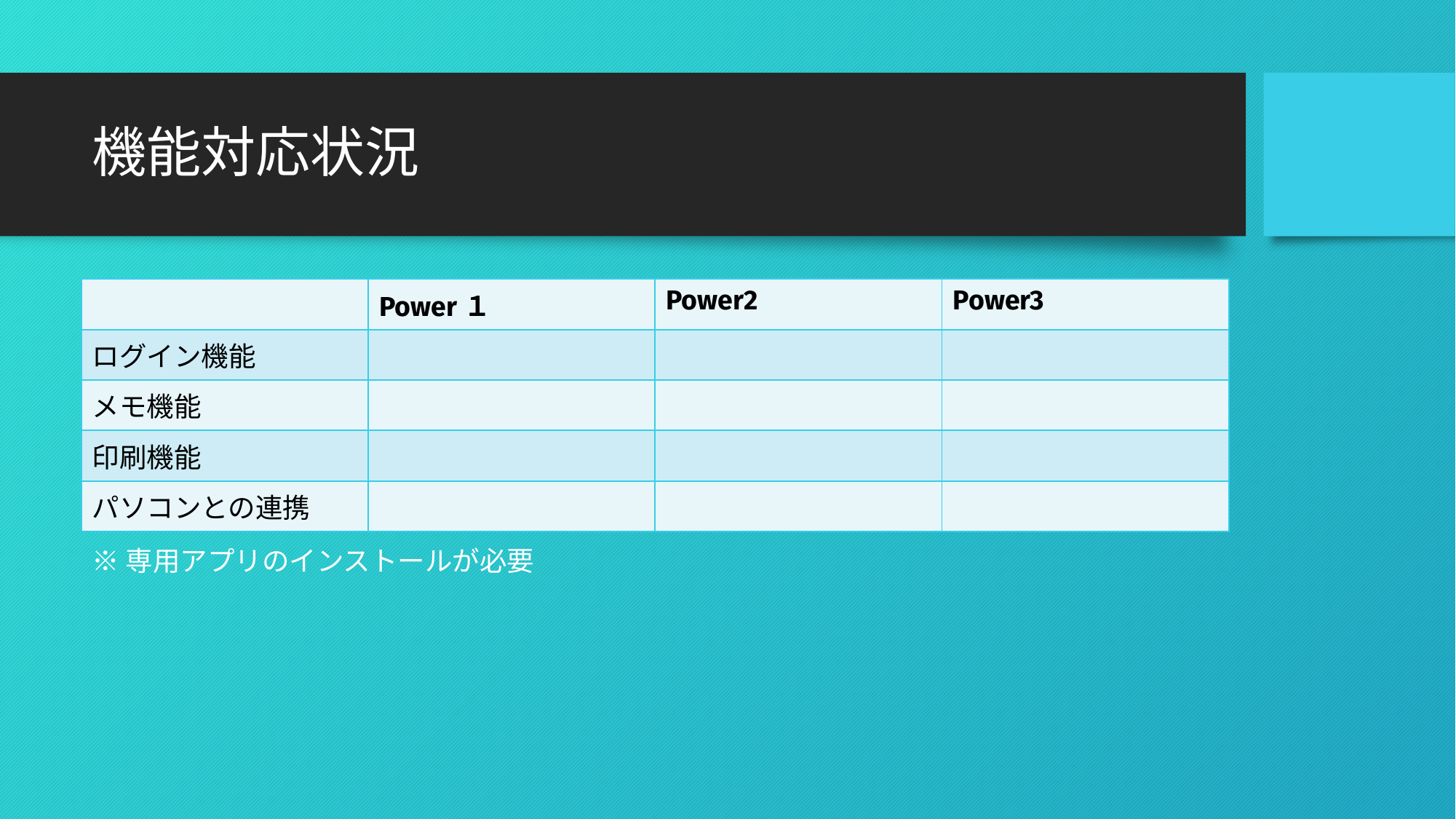

# 機能対応状況
|  | Power１ | Power2 | Power3 |
| --- | --- | --- | --- |
| ログイン機能 |  |  |  |
| メモ機能 |  |  |  |
| 印刷機能 |  |  |  |
| パソコンとの連携 |  |  |  |
※専用アプリのインストールが必要